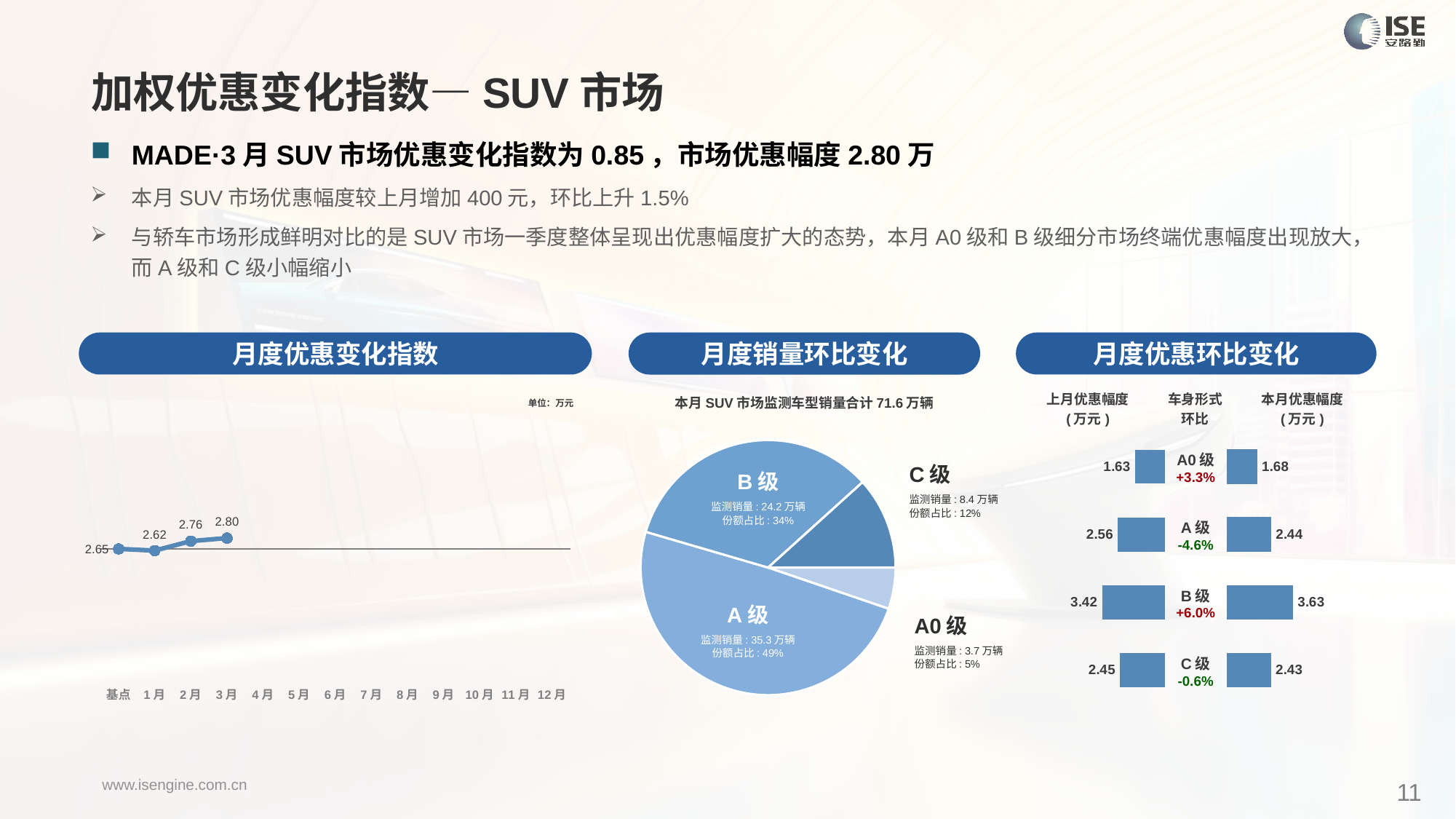

加权优惠变化指数—SUV市场
MADE·3月SUV市场优惠变化指数为0.85，市场优惠幅度2.80万
本月SUV市场优惠幅度较上月增加400元，环比上升1.5%
与轿车市场形成鲜明对比的是SUV市场一季度整体呈现出优惠幅度扩大的态势，本月A0级和B级细分市场终端优惠幅度出现放大，而A级和C级小幅缩小
月度优惠变化指数

月度优惠环比变化

月度销量环比变化

### Chart

| Category | Y2024 |
|---|---|
| 基点 | 0.0 |
| 1月 | -0.13592428747009838 |
| 2月 | 0.61 |
| 3月 | 0.85 |
| 4月 | None |
| 5月 | None |
| 6月 | None |
| 7月 | None |
| 8月 | None |
| 9月 | None |
| 10月 | None |
| 11月 | None |
| 12月 | None |
本月SUV市场监测车型销量合计71.6万辆
| 上月优惠幅度 (万元) | 车身形式 环比 | 本月优惠幅度 (万元) |
| --- | --- | --- |
单位：万元

### Chart

| Category | 细分市场 |
|---|---|
| A0级 | 37580.0 |
| A级 | 353277.0 |
| B级 | 242138.0 |
| C级 | 83801.0 |
| A0级 +3.3% |
| --- |
| A级 -4.6% |
| B级 +6.0% |
| C级 -0.6% |

### Chart

| Category | 成交均价 |
|---|---|
| A0 | 1.63 |
| A | 2.56 |
| B | 3.42 |
| C | 2.45 |

### Chart

| Category | 金额 |
|---|---|
| A0 | 1.680020063863838 |
| A | 2.4387521895283086 |
| B | 3.6273155332908282 |
| C | 2.4317023329077103 |
C级
监测销量: 8.4万辆
份额占比: 12%
B级
监测销量: 24.2万辆
份额占比: 34%
A级
监测销量: 35.3万辆
份额占比: 49%
A0级
监测销量: 3.7万辆
份额占比: 5%
11